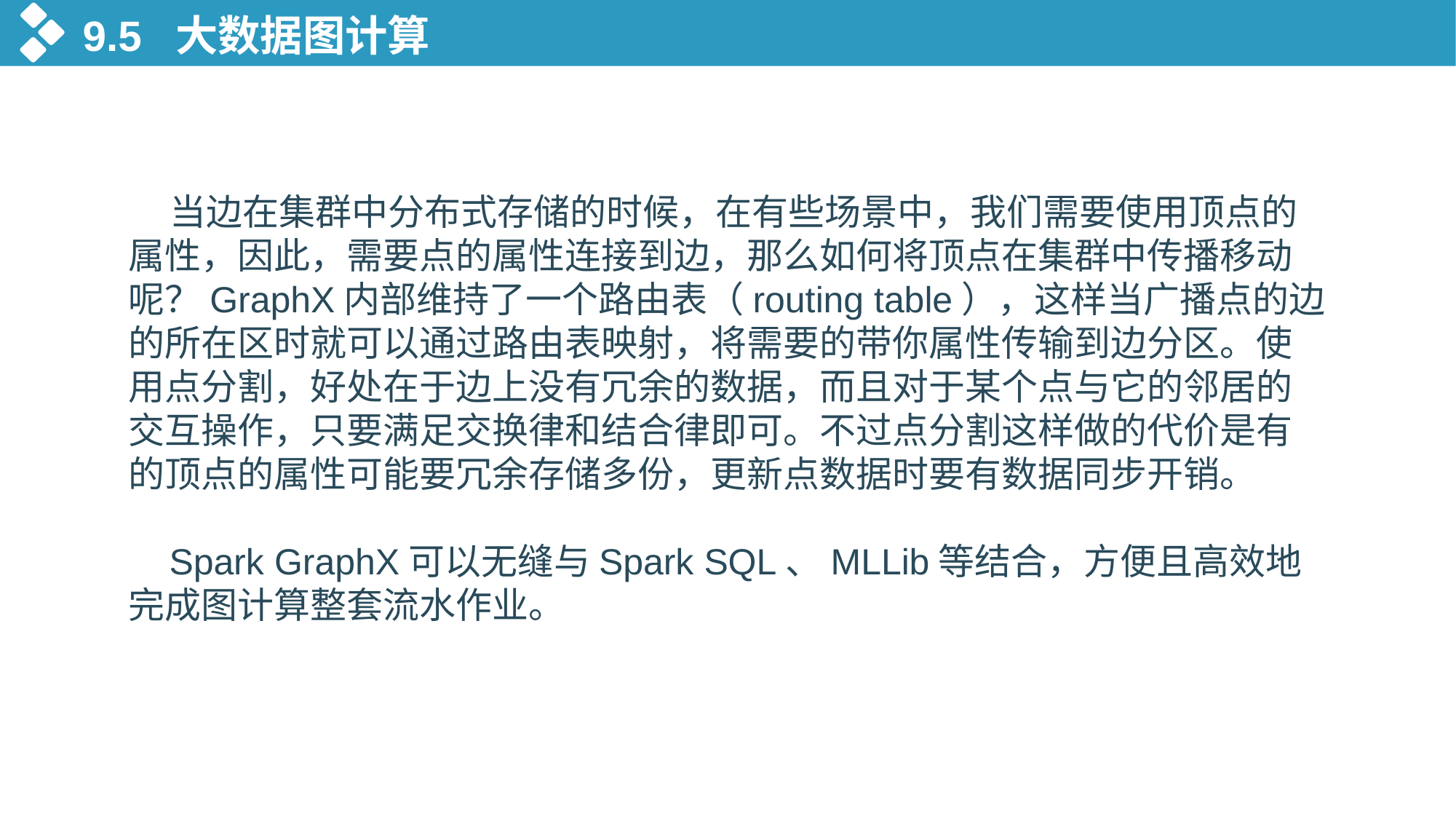

9.5  大数据图计算

    当边在集群中分布式存储的时候，在有些场景中，我们需要使用顶点的属性，因此，需要点的属性连接到边，那么如何将顶点在集群中传播移动呢？GraphX内部维持了一个路由表（routing table），这样当广播点的边的所在区时就可以通过路由表映射，将需要的带你属性传输到边分区。使用点分割，好处在于边上没有冗余的数据，而且对于某个点与它的邻居的交互操作，只要满足交换律和结合律即可。不过点分割这样做的代价是有的顶点的属性可能要冗余存储多份，更新点数据时要有数据同步开销。

    Spark GraphX可以无缝与Spark SQL、MLLib等结合，方便且高效地完成图计算整套流水作业。